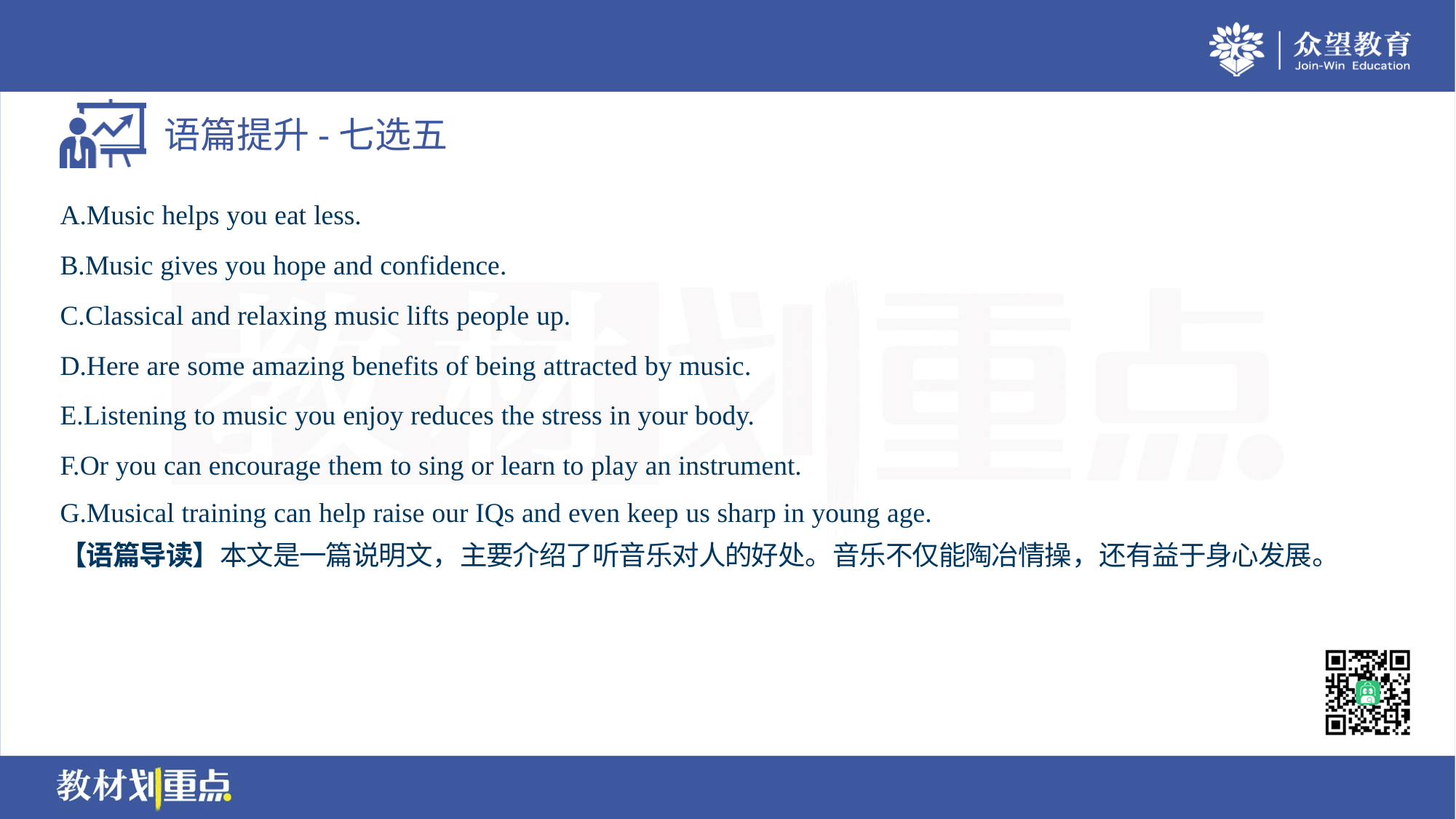

A.Music helps you eat less.
B.Music gives you hope and confidence.
C.Classical and relaxing music lifts people up.
D.Here are some amazing benefits of being attracted by music.
E.Listening to music you enjoy reduces the stress in your body.
F.Or you can encourage them to sing or learn to play an instrument.
G.Musical training can help raise our IQs and even keep us sharp in young age.
【语篇导读】本文是一篇说明文，主要介绍了听音乐对人的好处。音乐不仅能陶冶情操，还有益于身心发展。